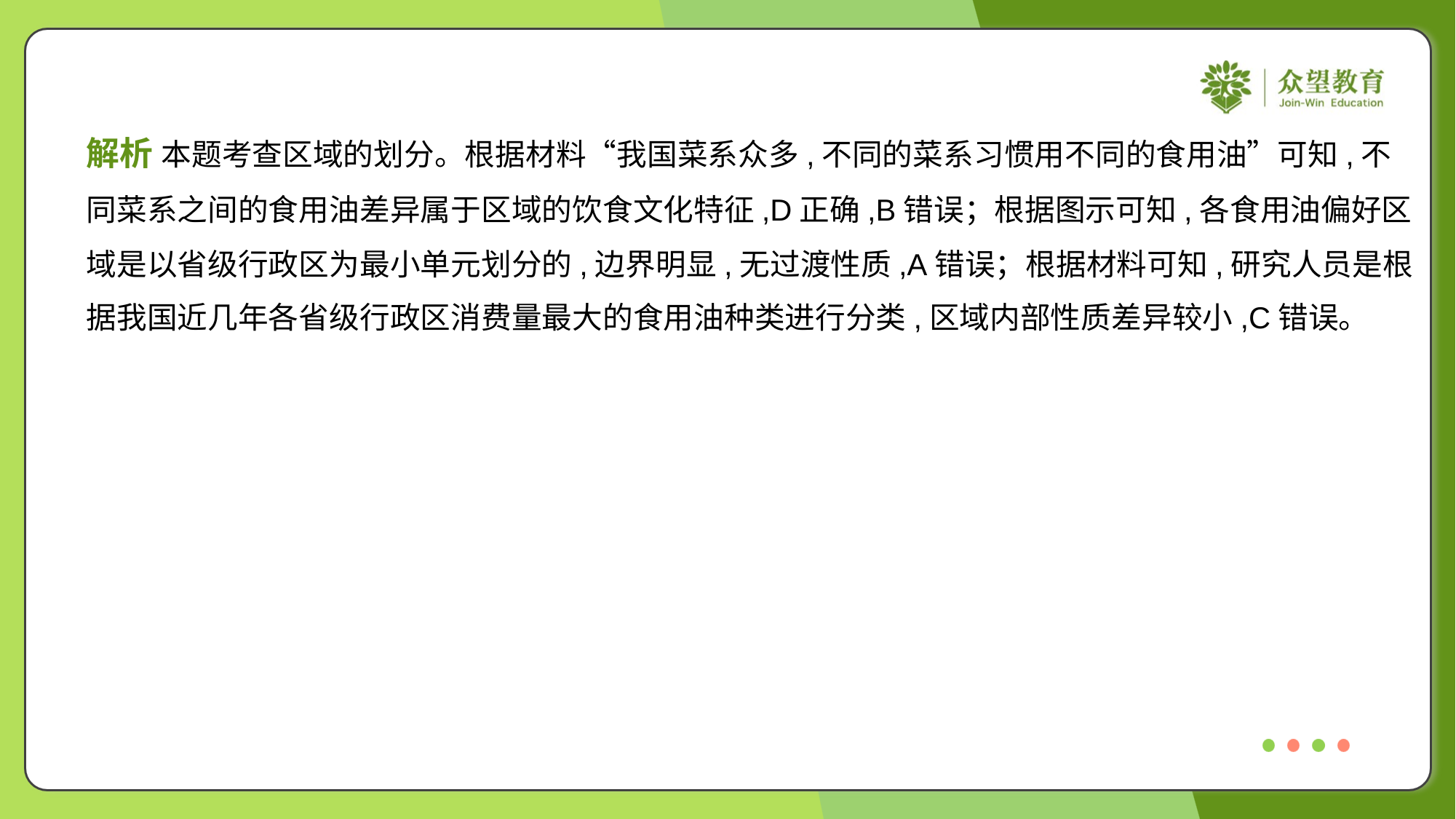

解析 本题考查区域的划分。根据材料“我国菜系众多,不同的菜系习惯用不同的食用油”可知,不
同菜系之间的食用油差异属于区域的饮食文化特征,D正确,B错误；根据图示可知,各食用油偏好区
域是以省级行政区为最小单元划分的,边界明显,无过渡性质,A错误；根据材料可知,研究人员是根
据我国近几年各省级行政区消费量最大的食用油种类进行分类,区域内部性质差异较小,C错误。